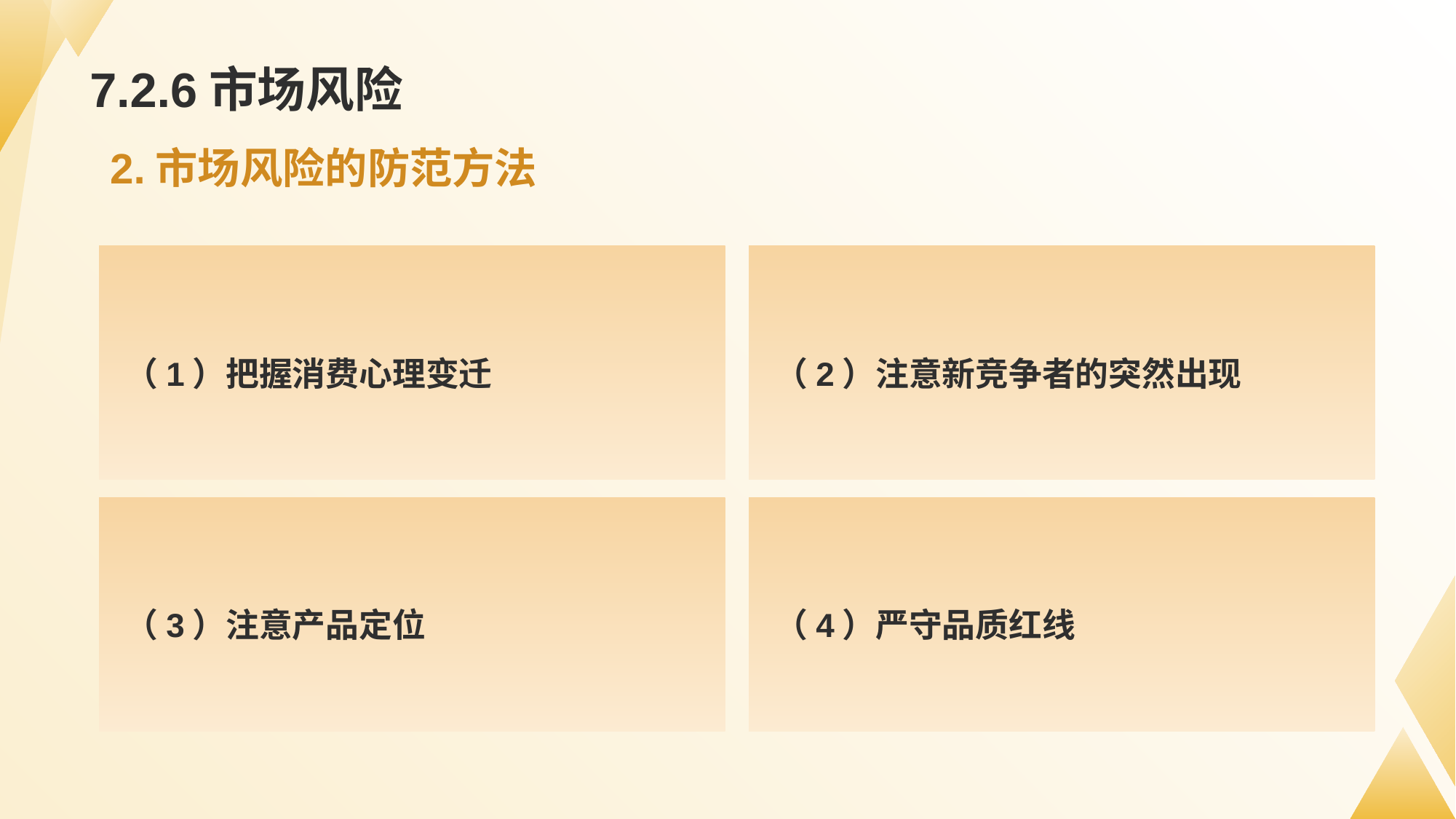

# 7.2.6市场风险
2.市场风险的防范方法
（1）把握消费心理变迁
（2）注意新竞争者的突然出现
（3）注意产品定位
（4）严守品质红线